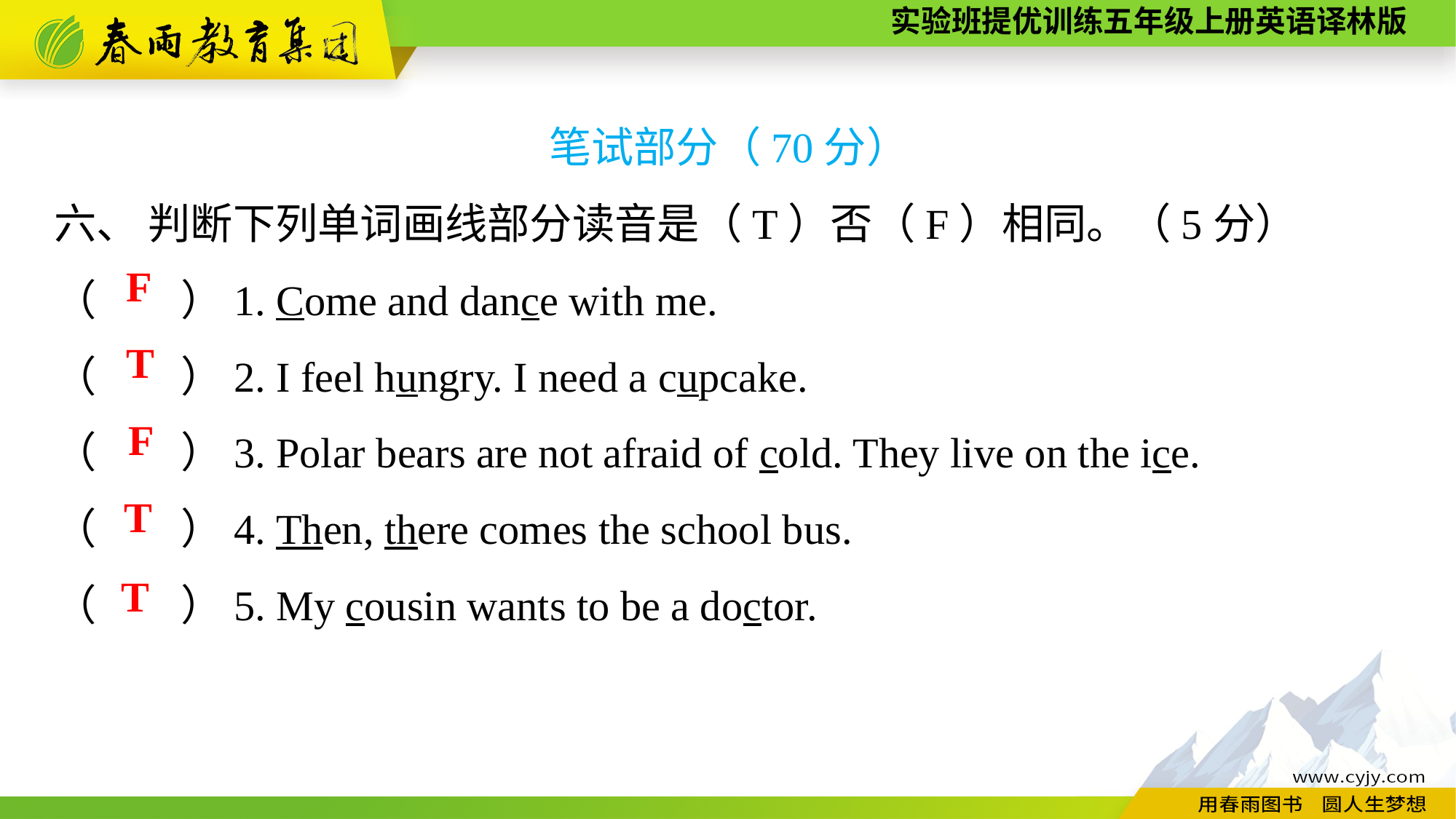

笔试部分（70分）
六、 判断下列单词画线部分读音是（T）否（F）相同。（5分）
（　　）1. Come and dance with me.
（　　）2. I feel hungry. I need a cupcake.
（　　）3. Polar bears are not afraid of cold. They live on the ice.
（　　）4. Then, there comes the school bus.
（　　）5. My cousin wants to be a doctor.
F
T
F
T
T